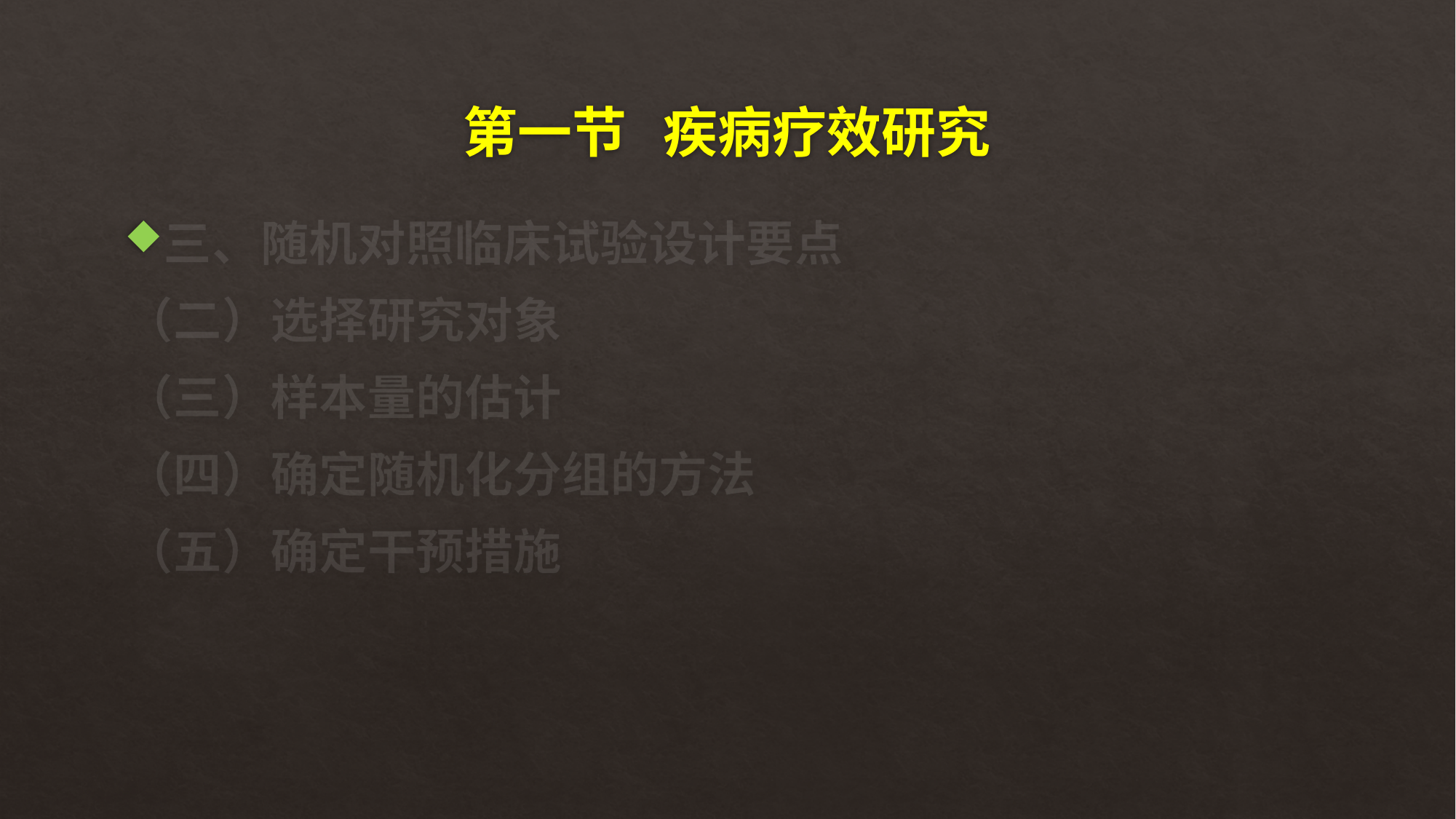

# 第一节   疾病疗效研究
三、随机对照临床试验设计要点
（二）选择研究对象
（三）样本量的估计
（四）确定随机化分组的方法
（五）确定干预措施